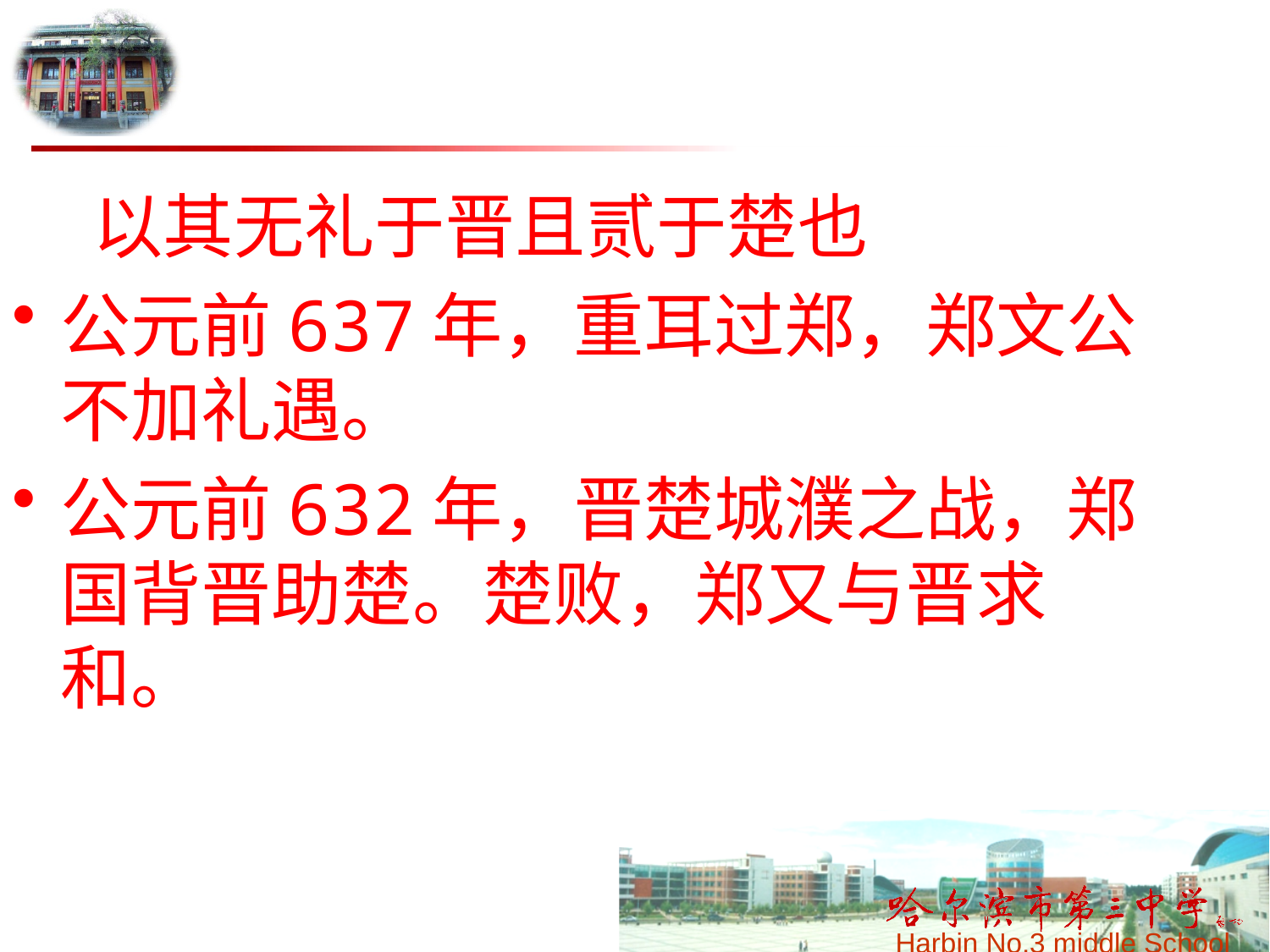

以其无礼于晋且贰于楚也
公元前637年，重耳过郑，郑文公不加礼遇。
公元前632年，晋楚城濮之战，郑国背晋助楚。楚败，郑又与晋求和。